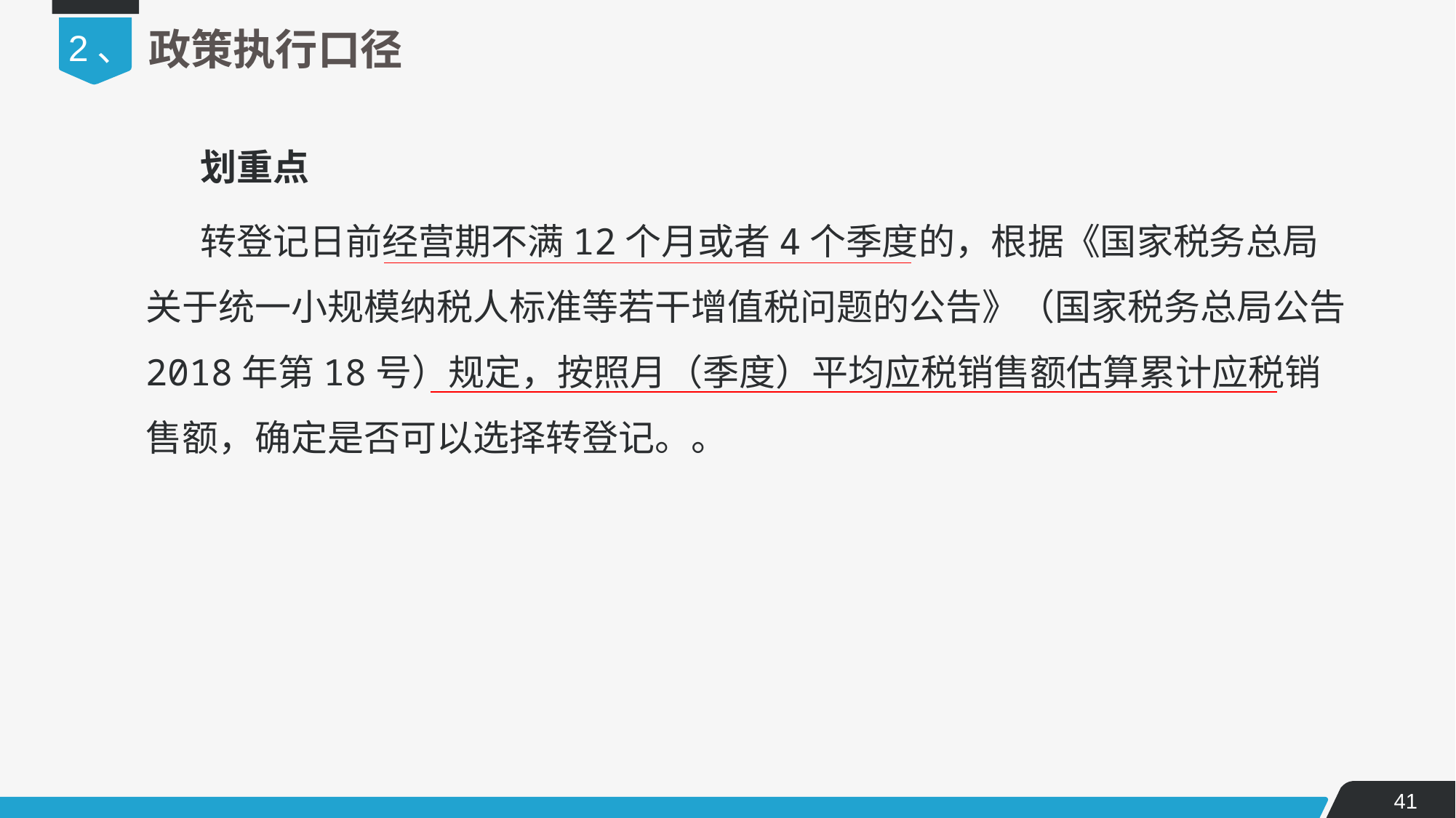

2、
政策执行口径
划重点
转登记日前经营期不满12个月或者4个季度的，根据《国家税务总局关于统一小规模纳税人标准等若干增值税问题的公告》（国家税务总局公告2018年第18号）规定，按照月（季度）平均应税销售额估算累计应税销售额，确定是否可以选择转登记。。